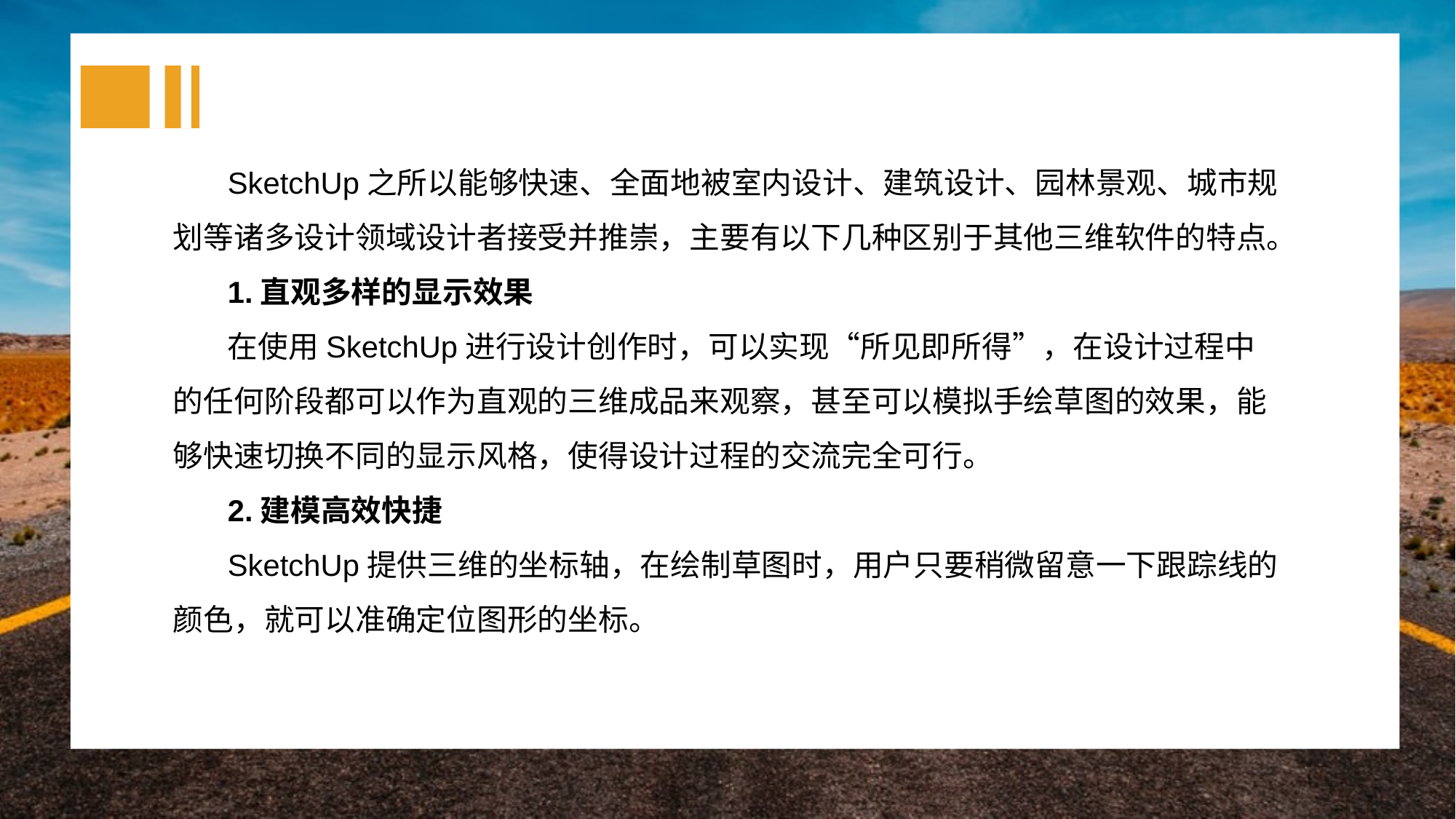

SketchUp之所以能够快速、全面地被室内设计、建筑设计、园林景观、城市规划等诸多设计领域设计者接受并推崇，主要有以下几种区别于其他三维软件的特点。
1.直观多样的显示效果
在使用SketchUp进行设计创作时，可以实现“所见即所得”，在设计过程中的任何阶段都可以作为直观的三维成品来观察，甚至可以模拟手绘草图的效果，能够快速切换不同的显示风格，使得设计过程的交流完全可行。
2.建模高效快捷
SketchUp提供三维的坐标轴，在绘制草图时，用户只要稍微留意一下跟踪线的颜色，就可以准确定位图形的坐标。